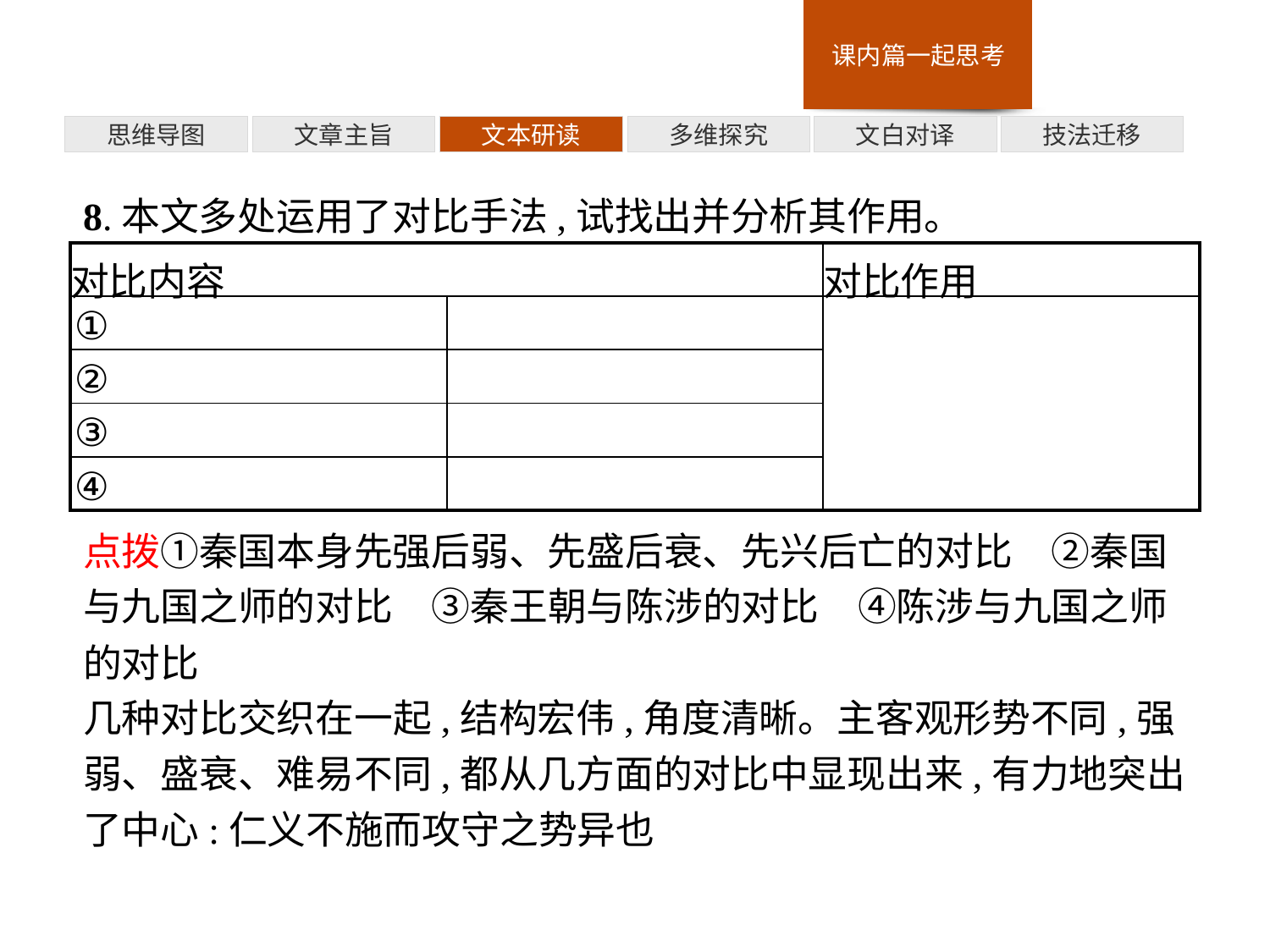

多维探究
思维导图
文章主旨
文本研读
文白对译
技法迁移
8.本文多处运用了对比手法,试找出并分析其作用。

点拨①秦国本身先强后弱、先盛后衰、先兴后亡的对比　②秦国与九国之师的对比　③秦王朝与陈涉的对比　④陈涉与九国之师的对比
几种对比交织在一起,结构宏伟,角度清晰。主客观形势不同,强弱、盛衰、难易不同,都从几方面的对比中显现出来,有力地突出了中心:仁义不施而攻守之势异也
| 对比内容 |  | 对比作用 |
| --- | --- | --- |
| ① |  |  |
| ② |  |  |
| ③ |  |  |
| ④ |  |  |